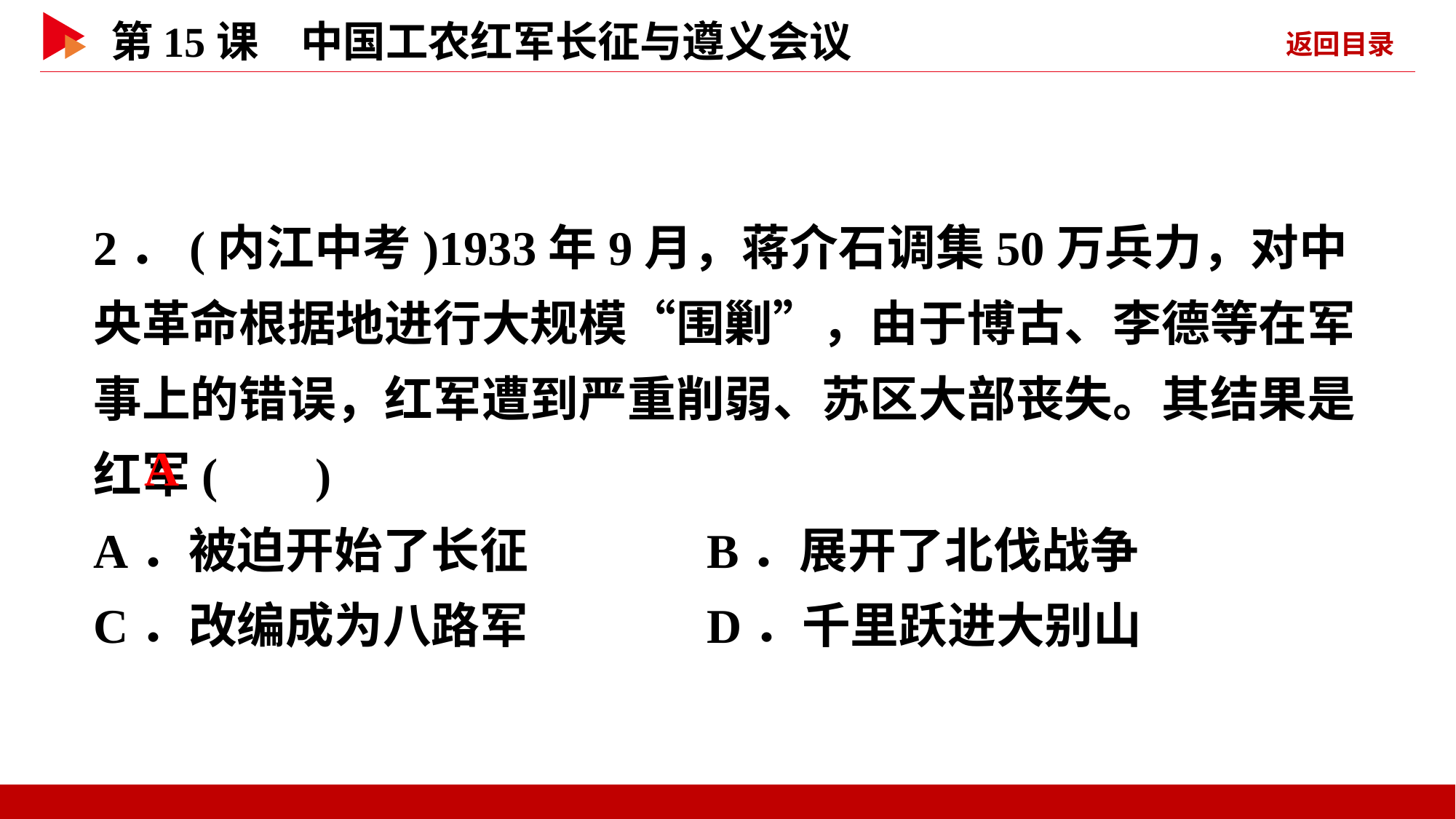

2．(内江中考)1933年9月，蒋介石调集50万兵力，对中央革命根据地进行大规模“围剿”，由于博古、李德等在军事上的错误，红军遭到严重削弱、苏区大部丧失。其结果是红军(        )
A．被迫开始了长征               B．展开了北伐战争
C．改编成为八路军               D．千里跃进大别山
   A